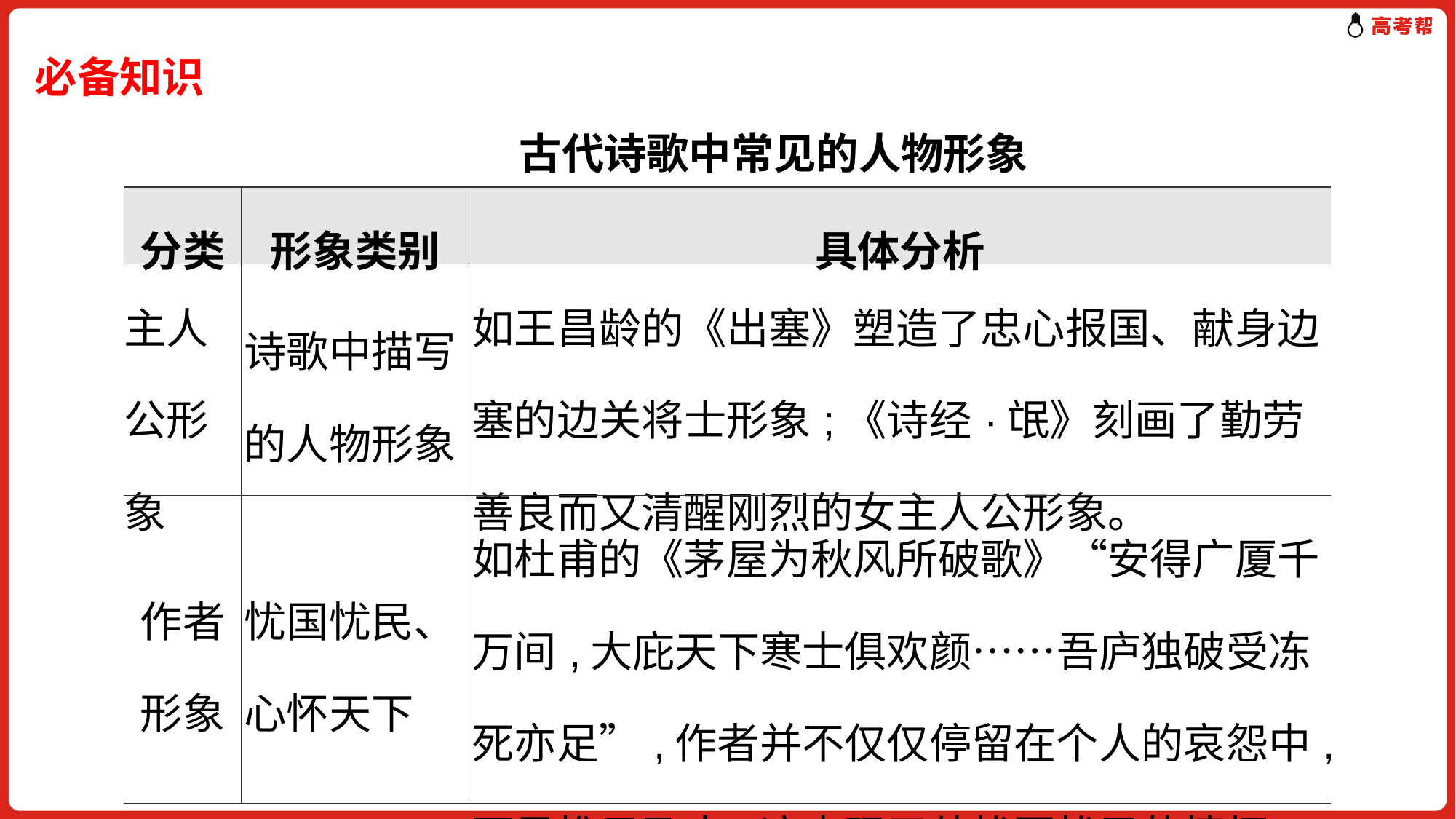

必备知识
      古代诗歌中常见的人物形象
| 分类 | 形象类别 | 具体分析 |
| --- | --- | --- |
| 主人公形象 | 诗歌中描写的人物形象 | 如王昌龄的《出塞》塑造了忠心报国、献身边塞的边关将士形象;《诗经·氓》刻画了勤劳善良而又清醒刚烈的女主人公形象。 |
| 作者形象 | 忧国忧民、心怀天下 | 如杜甫的《茅屋为秋风所破歌》“安得广厦千万间,大庇天下寒士俱欢颜……吾庐独破受冻死亦足”,作者并不仅仅停留在个人的哀怨中,而是推己及人,这表现了他忧国忧民的情怀。 |